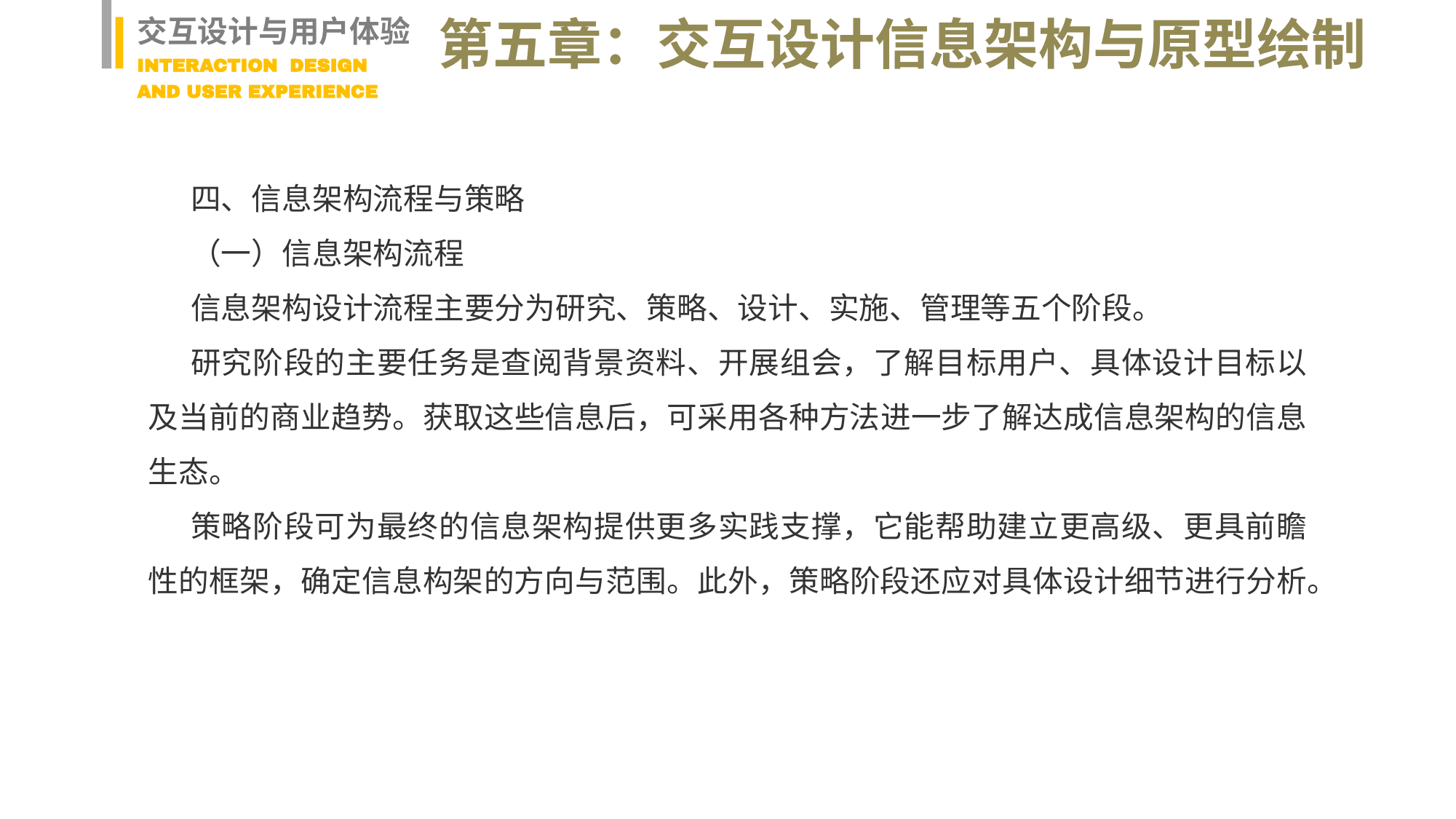

交互设计与用户体验
INTERACTION  DESIGN
AND USER EXPERIENCE
第五章：交互设计信息架构与原型绘制

四、信息架构流程与策略
（一）信息架构流程
信息架构设计流程主要分为研究、策略、设计、实施、管理等五个阶段。
研究阶段的主要任务是查阅背景资料、开展组会，了解目标用户、具体设计目标以及当前的商业趋势。获取这些信息后，可采用各种方法进一步了解达成信息架构的信息生态。
策略阶段可为最终的信息架构提供更多实践支撑，它能帮助建立更高级、更具前瞻性的框架，确定信息构架的方向与范围。此外，策略阶段还应对具体设计细节进行分析。